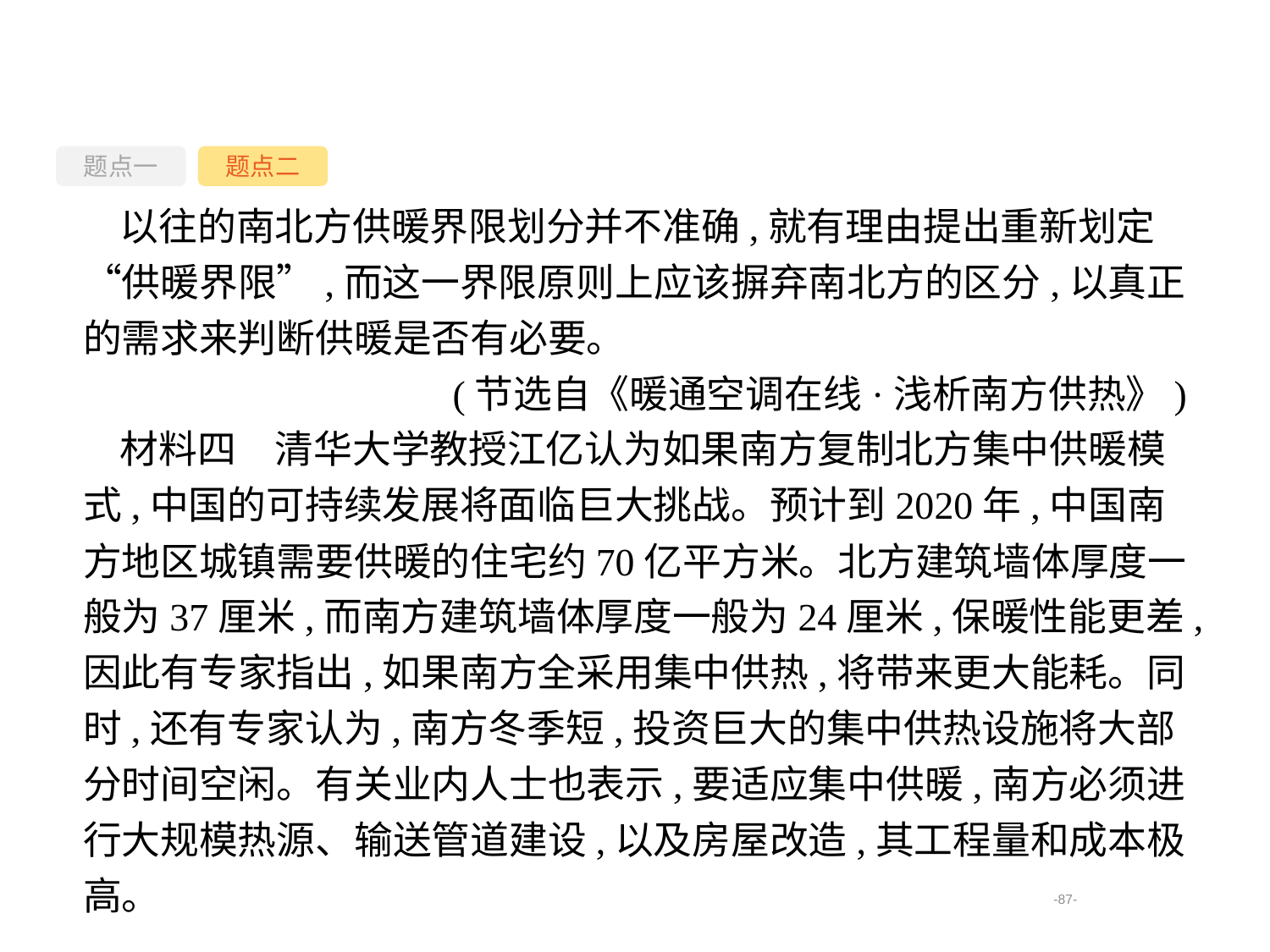

题点一
题点二
以往的南北方供暖界限划分并不准确,就有理由提出重新划定“供暖界限”,而这一界限原则上应该摒弃南北方的区分,以真正的需求来判断供暖是否有必要。
(节选自《暖通空调在线·浅析南方供热》)
材料四　清华大学教授江亿认为如果南方复制北方集中供暖模式,中国的可持续发展将面临巨大挑战。预计到2020年,中国南方地区城镇需要供暖的住宅约70亿平方米。北方建筑墙体厚度一般为37厘米,而南方建筑墙体厚度一般为24厘米,保暖性能更差,因此有专家指出,如果南方全采用集中供热,将带来更大能耗。同时,还有专家认为,南方冬季短,投资巨大的集中供热设施将大部分时间空闲。有关业内人士也表示,要适应集中供暖,南方必须进行大规模热源、输送管道建设,以及房屋改造,其工程量和成本极高。
-87-